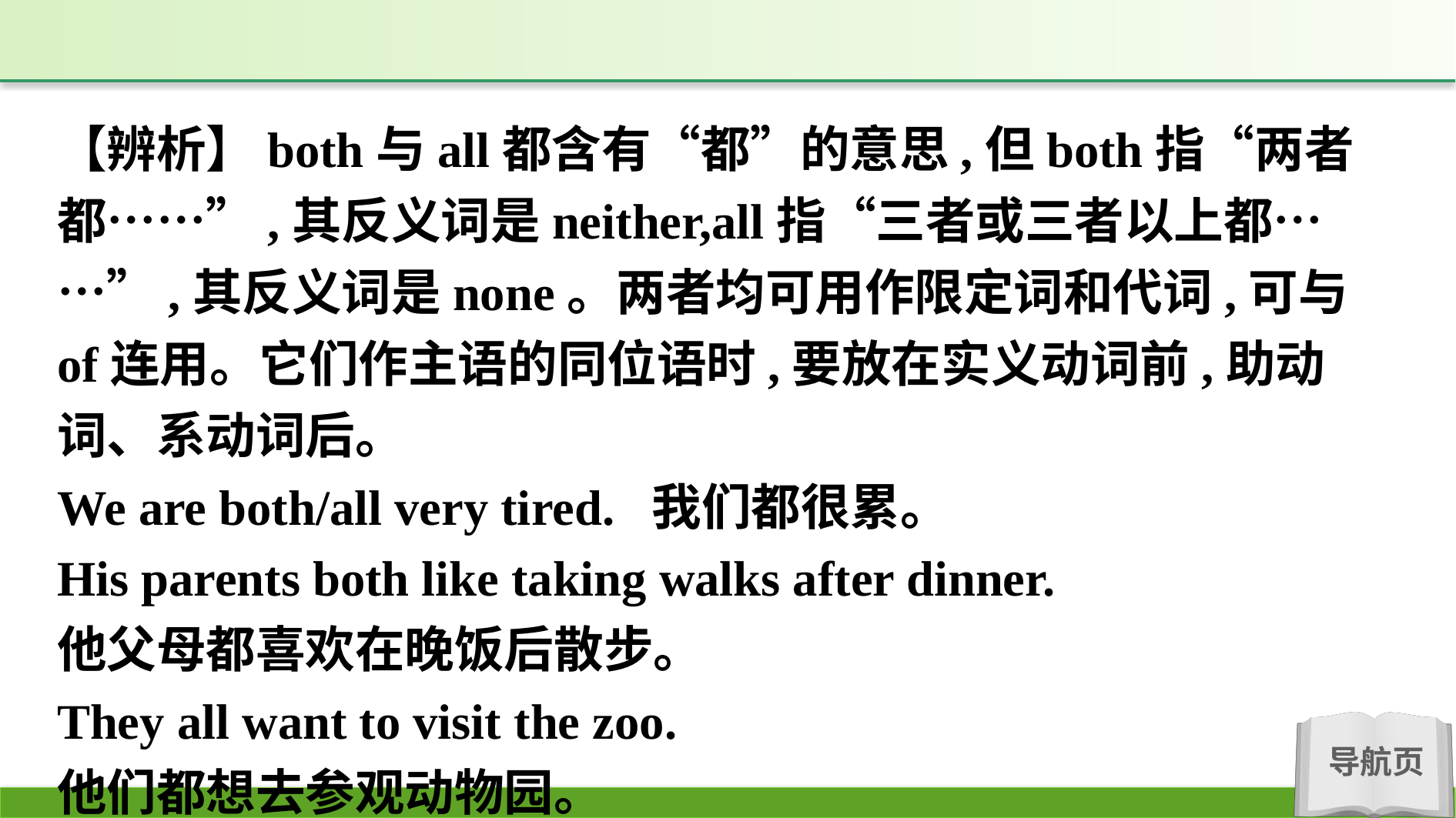

【辨析】both与all都含有“都”的意思,但both指“两者都……”,其反义词是neither,all指“三者或三者以上都……”,其反义词是none。两者均可用作限定词和代词,可与of连用。它们作主语的同位语时,要放在实义动词前,助动词、系动词后。
We are both/all very tired.  我们都很累。
His parents both like taking walks after dinner.
他父母都喜欢在晚饭后散步。
They all want to visit the zoo.
他们都想去参观动物园。